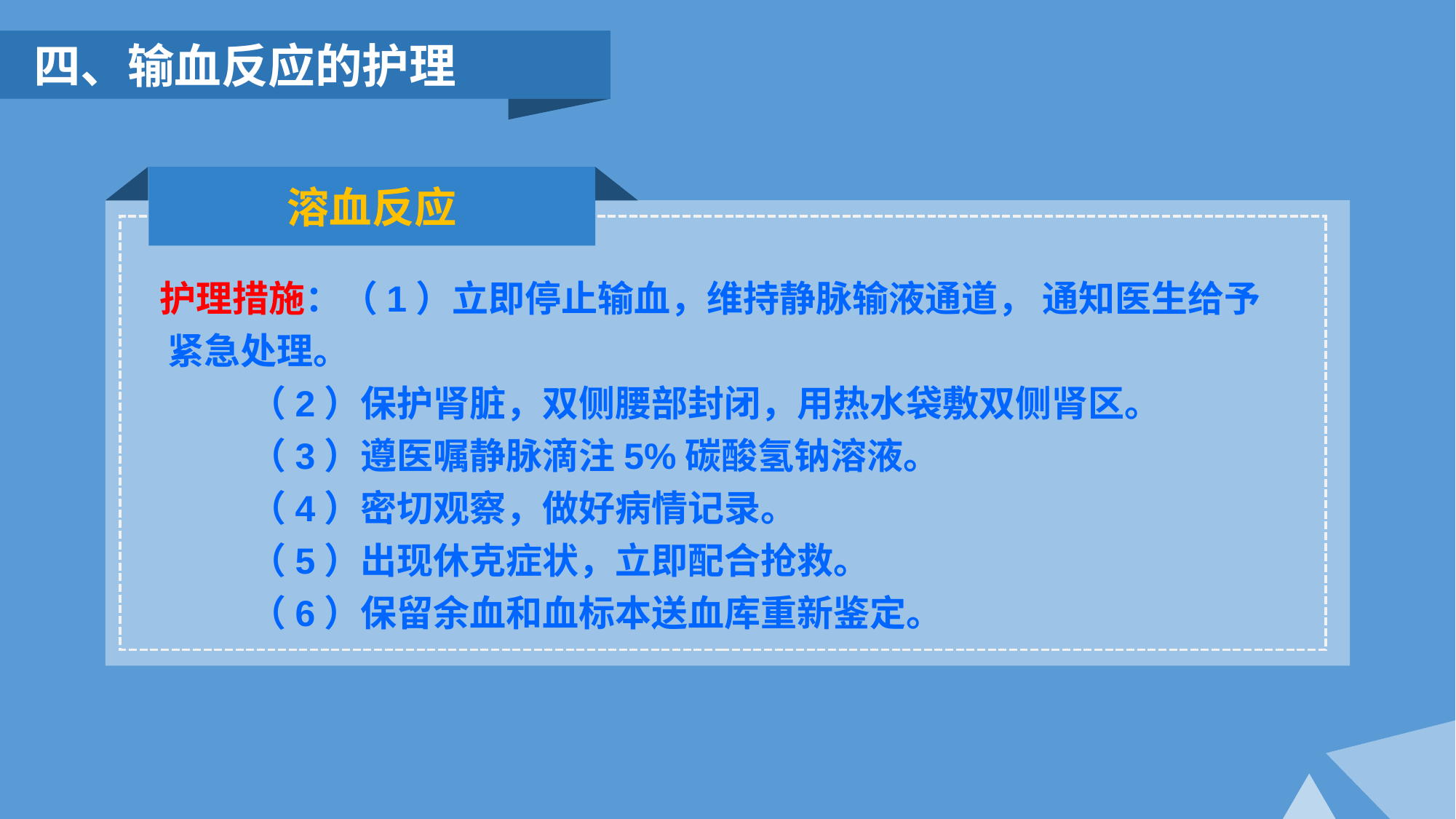

四、输血反应的护理

溶血反应

护理措施：（1）立即停止输血，维持静脉输液通道， 通知医生给予   紧急处理。
          （2）保护肾脏，双侧腰部封闭，用热水袋敷双侧肾区。
          （3）遵医嘱静脉滴注5%碳酸氢钠溶液。
          （4）密切观察，做好病情记录。
          （5）出现休克症状，立即配合抢救。
          （6）保留余血和血标本送血库重新鉴定。